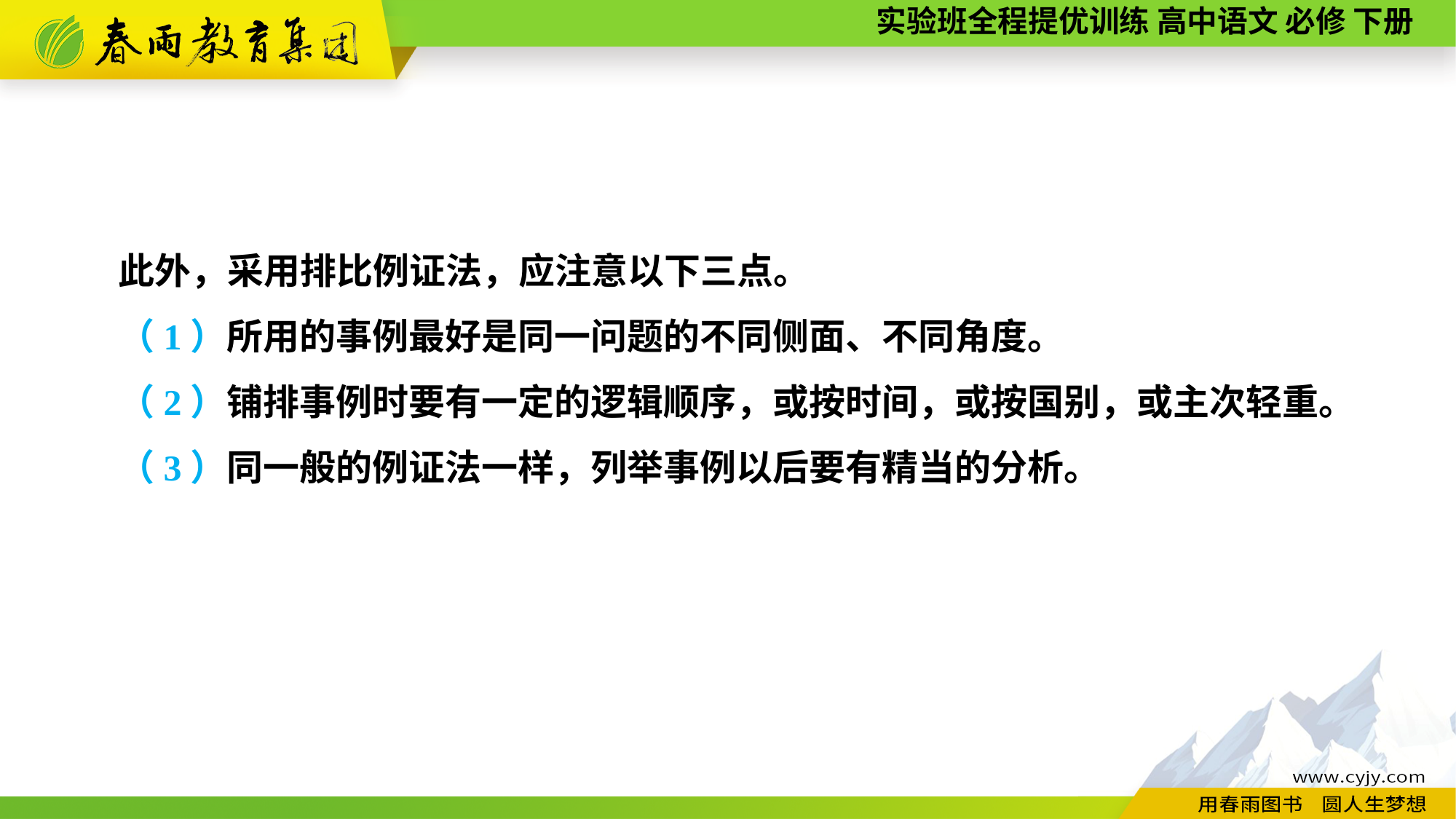

此外，采用排比例证法，应注意以下三点。
（1）所用的事例最好是同一问题的不同侧面、不同角度。
（2）铺排事例时要有一定的逻辑顺序，或按时间，或按国别，或主次轻重。
（3）同一般的例证法一样，列举事例以后要有精当的分析。